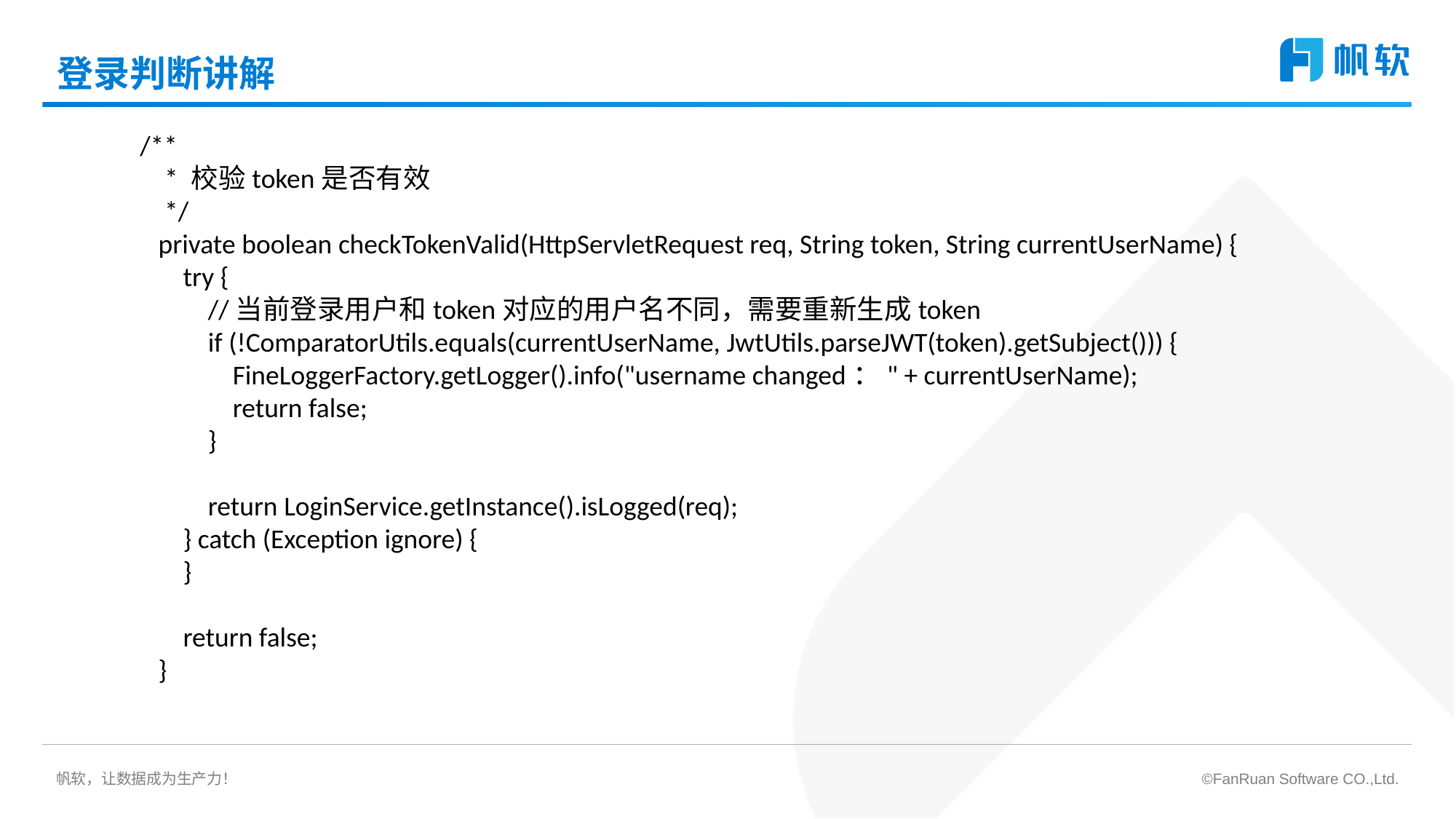

# 登录判断讲解
 /**
     * 校验token是否有效
     */
    private boolean checkTokenValid(HttpServletRequest req, String token, String currentUserName) {
        try {
            //当前登录用户和token对应的用户名不同，需要重新生成token
            if (!ComparatorUtils.equals(currentUserName, JwtUtils.parseJWT(token).getSubject())) {
                FineLoggerFactory.getLogger().info("username changed：" + currentUserName);
                return false;
            }

            return LoginService.getInstance().isLogged(req);
        } catch (Exception ignore) {
        }

        return false;
    }